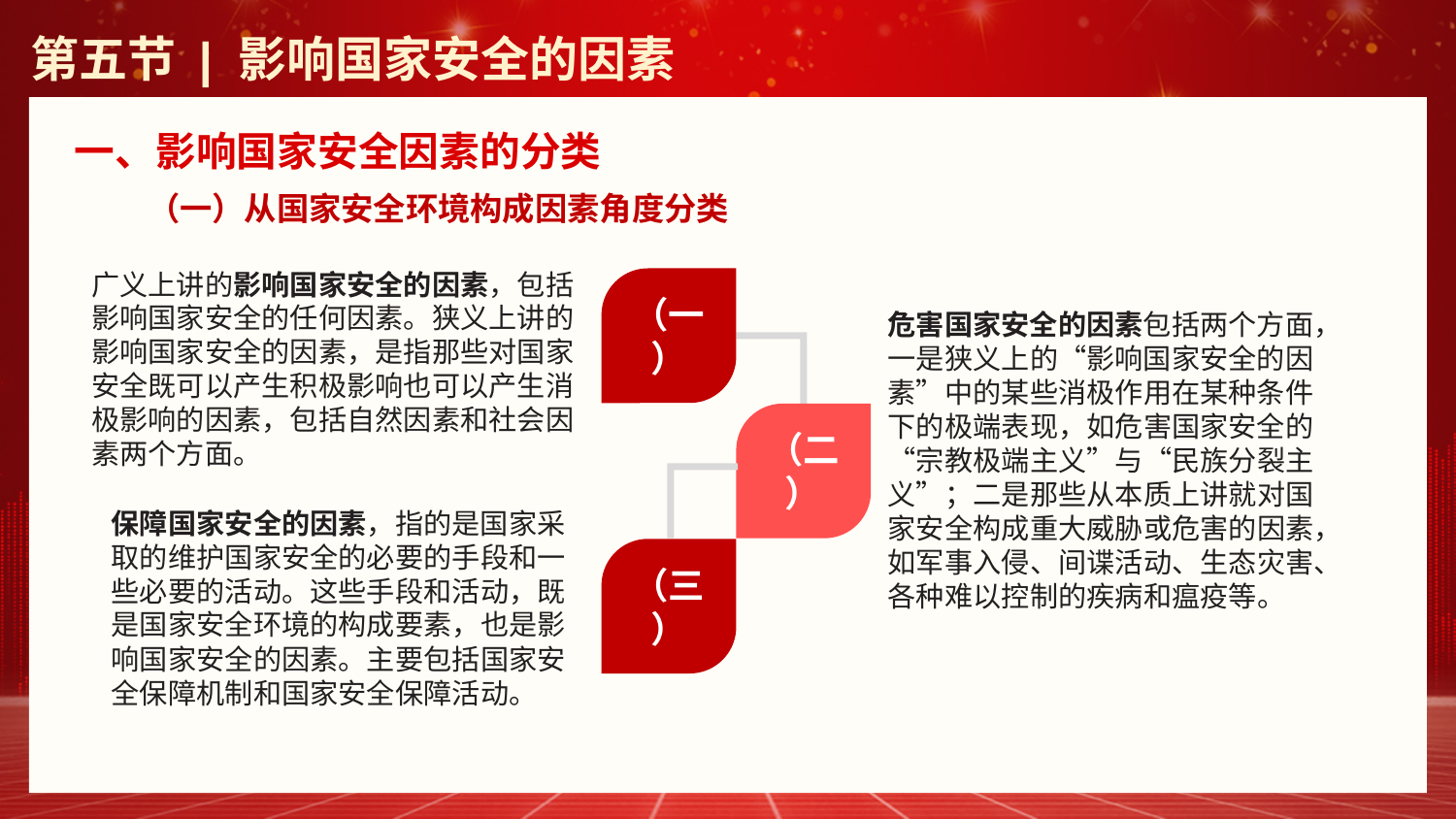

第五节 | 影响国家安全的因素
一、影响国家安全因素的分类
（一）从国家安全环境构成因素角度分类
广义上讲的影响国家安全的因素，包括影响国家安全的任何因素。狭义上讲的影响国家安全的因素，是指那些对国家安全既可以产生积极影响也可以产生消极影响的因素，包括自然因素和社会因素两个方面。
（一）
危害国家安全的因素包括两个方面，一是狭义上的“影响国家安全的因素”中的某些消极作用在某种条件下的极端表现，如危害国家安全的“宗教极端主义”与“民族分裂主义”；二是那些从本质上讲就对国家安全构成重大威胁或危害的因素，如军事入侵、间谍活动、生态灾害、各种难以控制的疾病和瘟疫等。

（二）

保障国家安全的因素，指的是国家采取的维护国家安全的必要的手段和一些必要的活动。这些手段和活动，既是国家安全环境的构成要素，也是影响国家安全的因素。主要包括国家安全保障机制和国家安全保障活动。
（三）